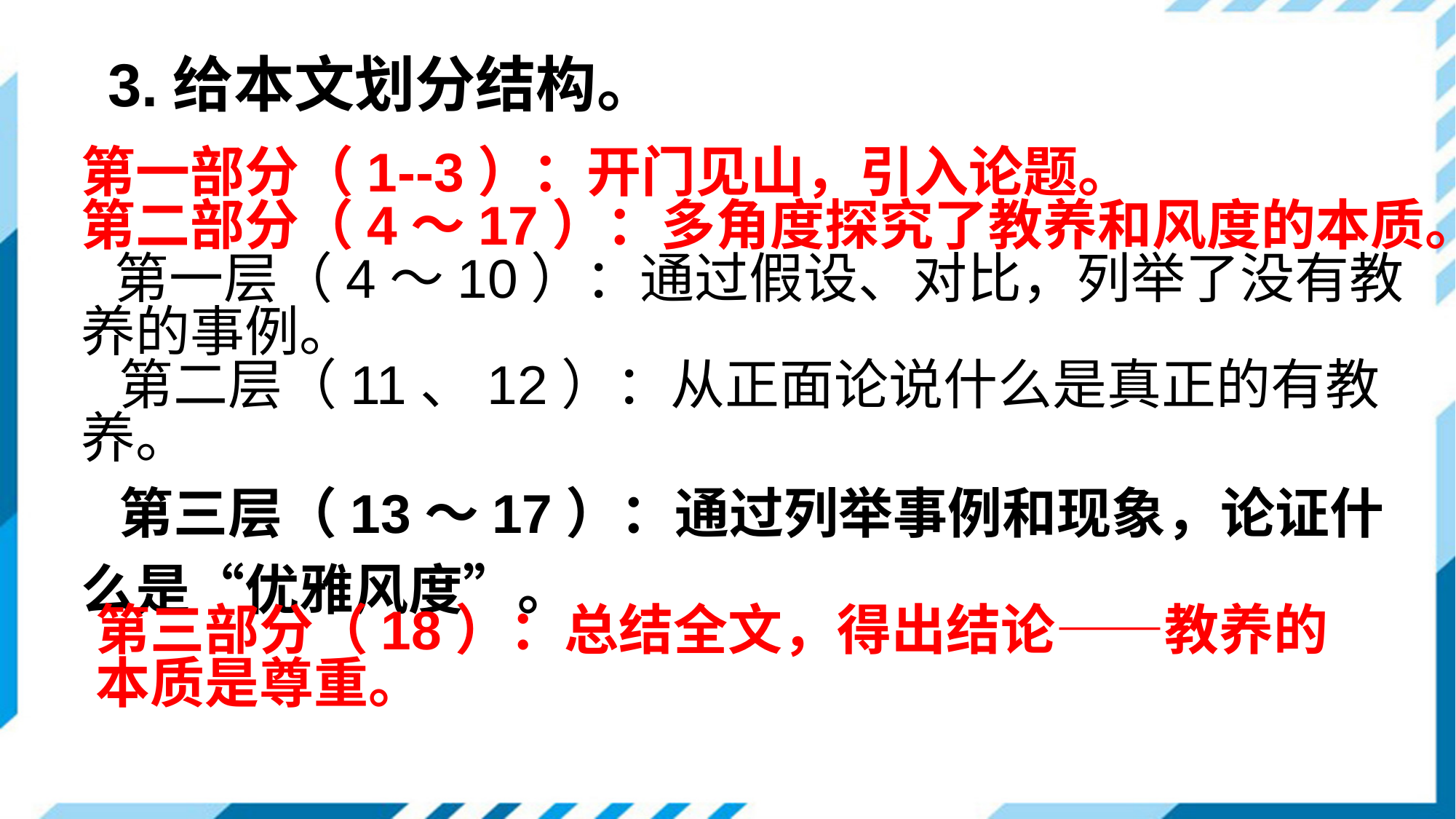

3.给本文划分结构。
第一部分（1--3）：开门见山，引入论题。
第二部分（4～17）：多角度探究了教养和风度的本质。
  第一层（4～10）：通过假设、对比，列举了没有教养的事例。
  第二层（11、12）：从正面论说什么是真正的有教养。
  第三层（13～17）：通过列举事例和现象，论证什么是“优雅风度”。

第三部分（18）：总结全文，得出结论——教养的本质是尊重。